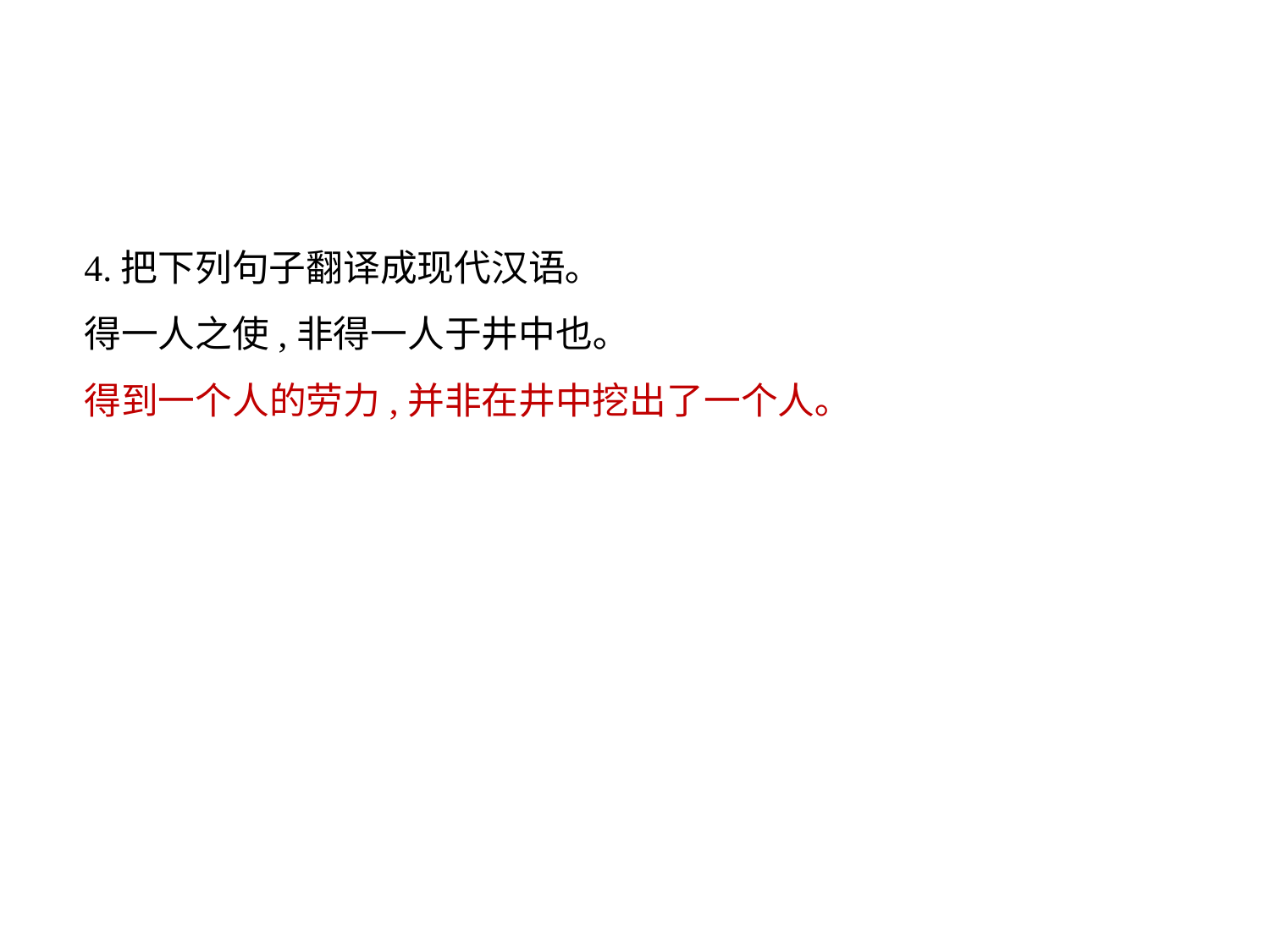

4.把下列句子翻译成现代汉语｡
得一人之使,非得一人于井中也｡
得到一个人的劳力,并非在井中挖出了一个人｡